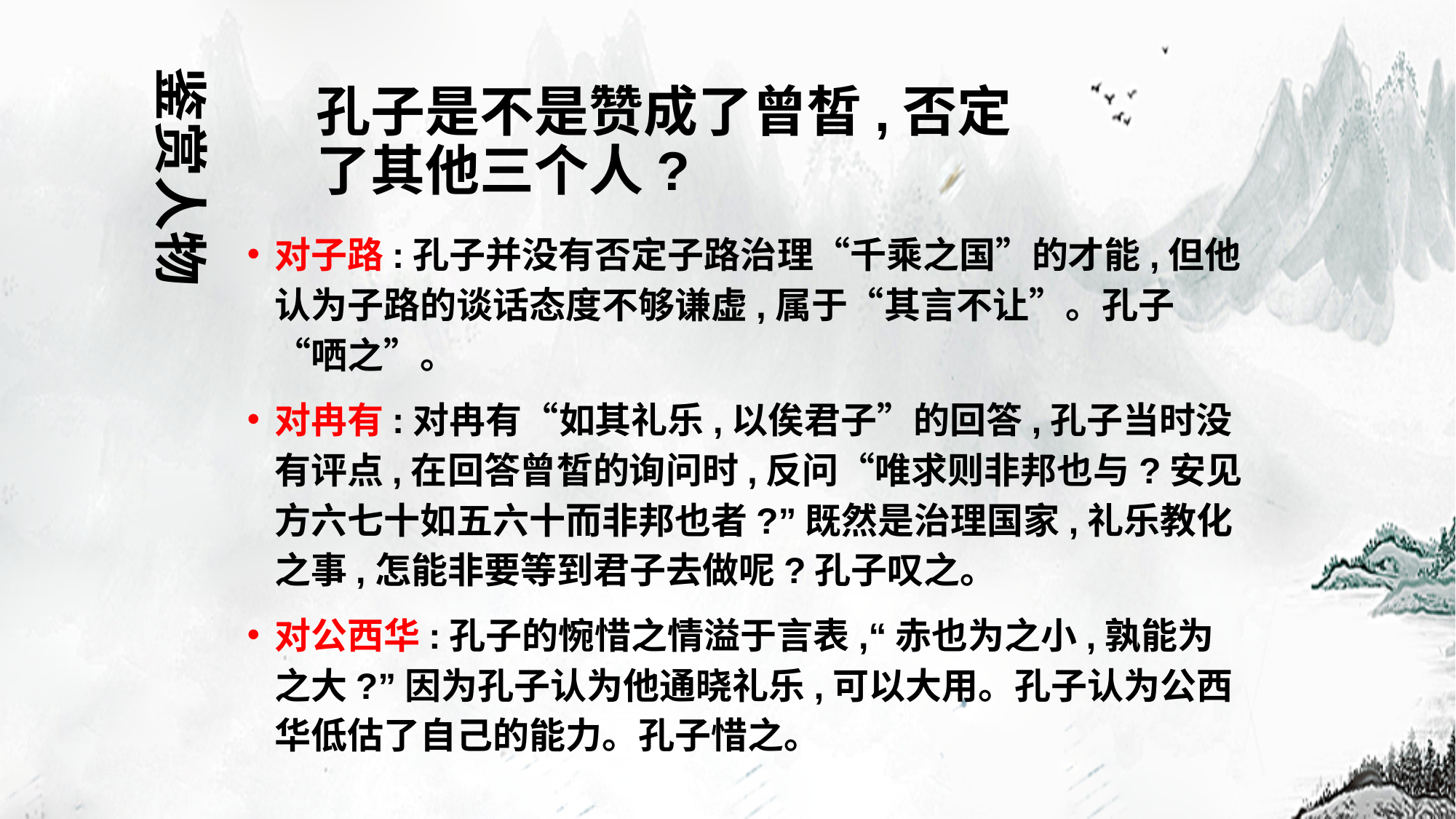

鉴赏人物
# 孔子是不是赞成了曾皙,否定了其他三个人?
对子路:孔子并没有否定子路治理“千乘之国”的才能,但他认为子路的谈话态度不够谦虚,属于“其言不让”。孔子“哂之”。
对冉有:对冉有“如其礼乐,以俟君子”的回答,孔子当时没有评点,在回答曾皙的询问时,反问“唯求则非邦也与?安见方六七十如五六十而非邦也者?”既然是治理国家,礼乐教化之事,怎能非要等到君子去做呢?孔子叹之。
对公西华:孔子的惋惜之情溢于言表,“赤也为之小,孰能为之大?”因为孔子认为他通晓礼乐,可以大用。孔子认为公西华低估了自己的能力。孔子惜之。